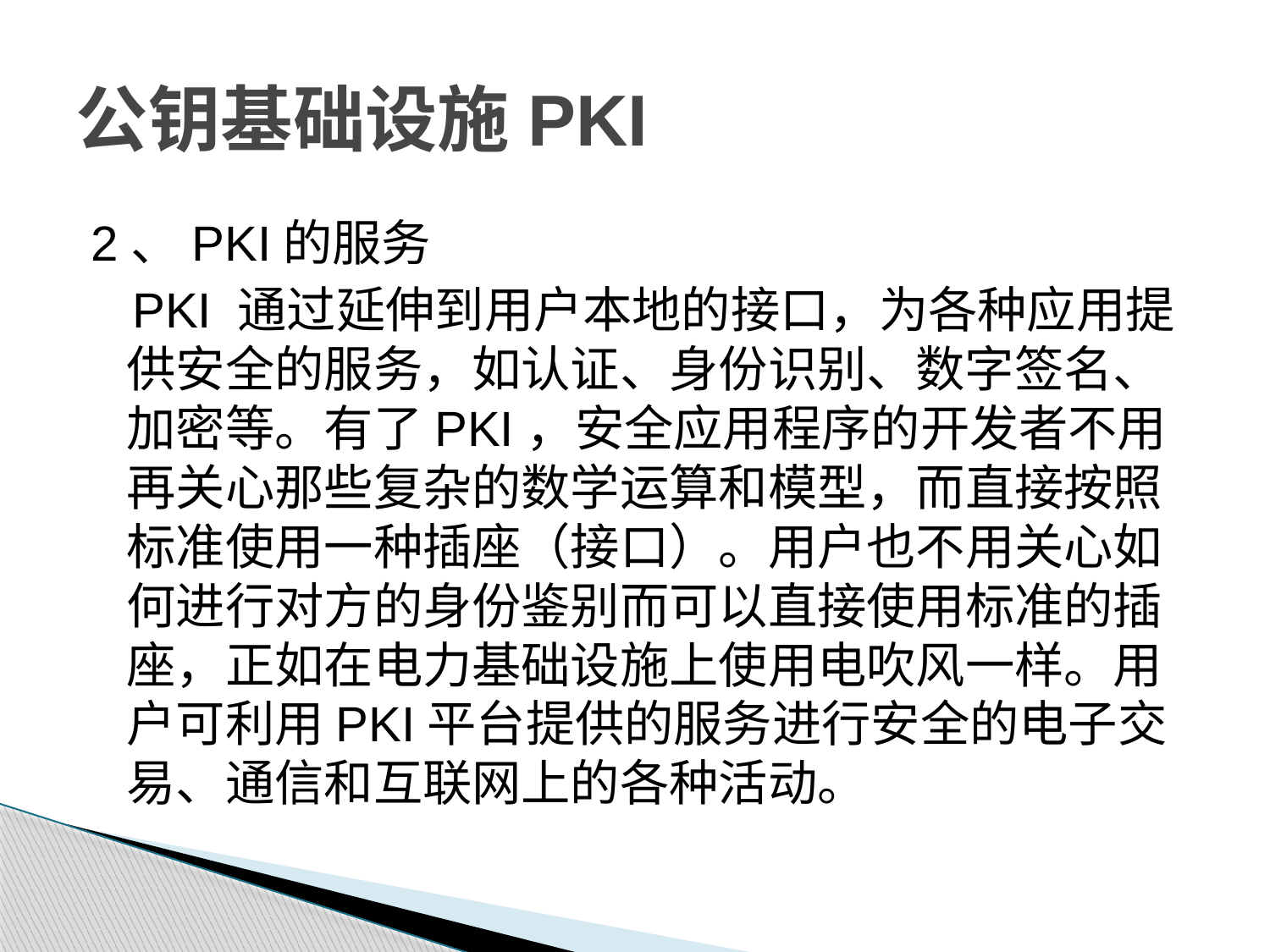

# 公钥基础设施PKI
2、PKI的服务
   PKI 通过延伸到用户本地的接口，为各种应用提供安全的服务，如认证、身份识别、数字签名、加密等。有了PKI，安全应用程序的开发者不用再关心那些复杂的数学运算和模型，而直接按照标准使用一种插座（接口）。用户也不用关心如何进行对方的身份鉴别而可以直接使用标准的插座，正如在电力基础设施上使用电吹风一样。用户可利用PKI平台提供的服务进行安全的电子交易、通信和互联网上的各种活动。